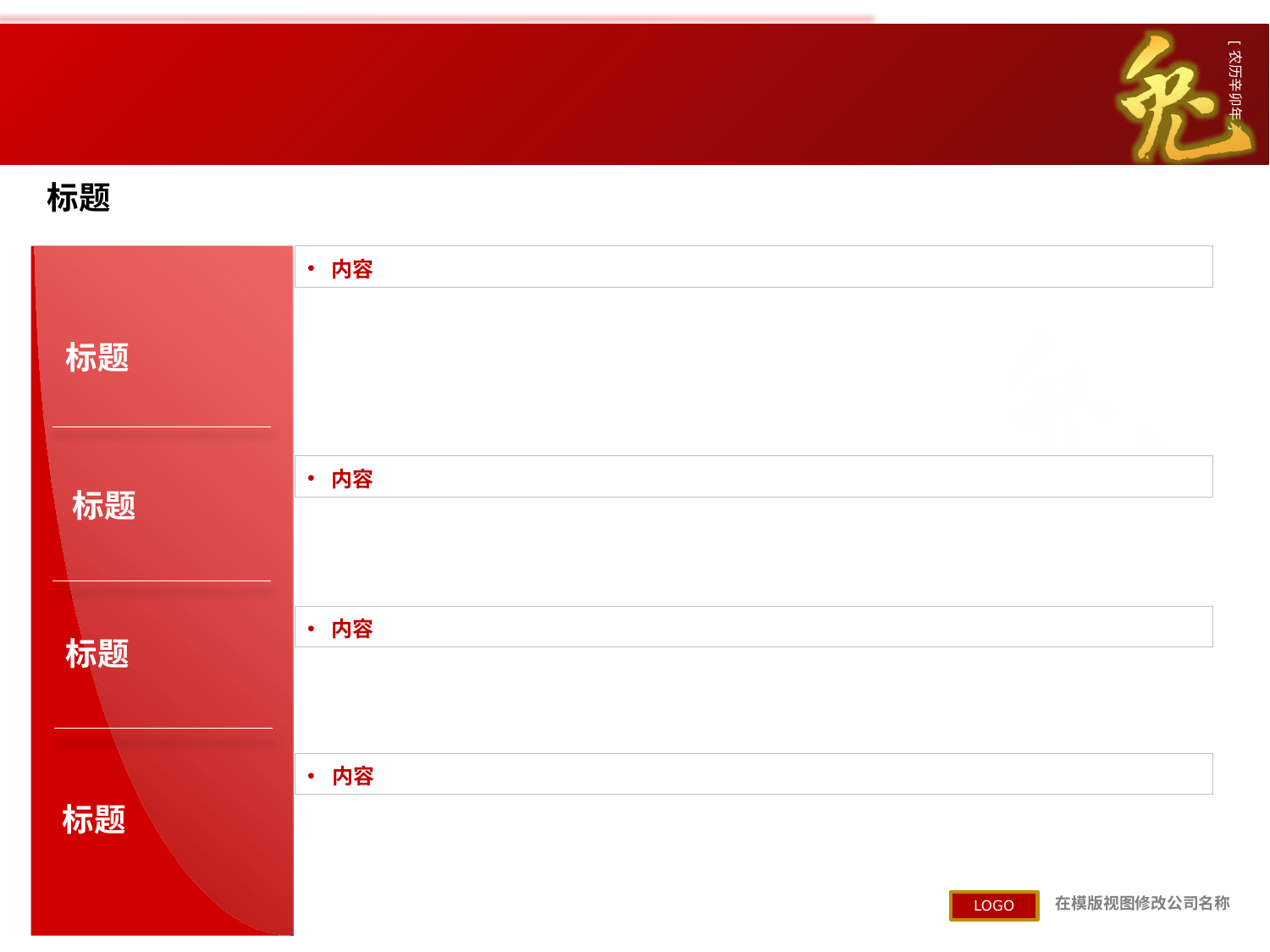

#
标题

内容
标题
内容
标题
内容
标题
内容
标题